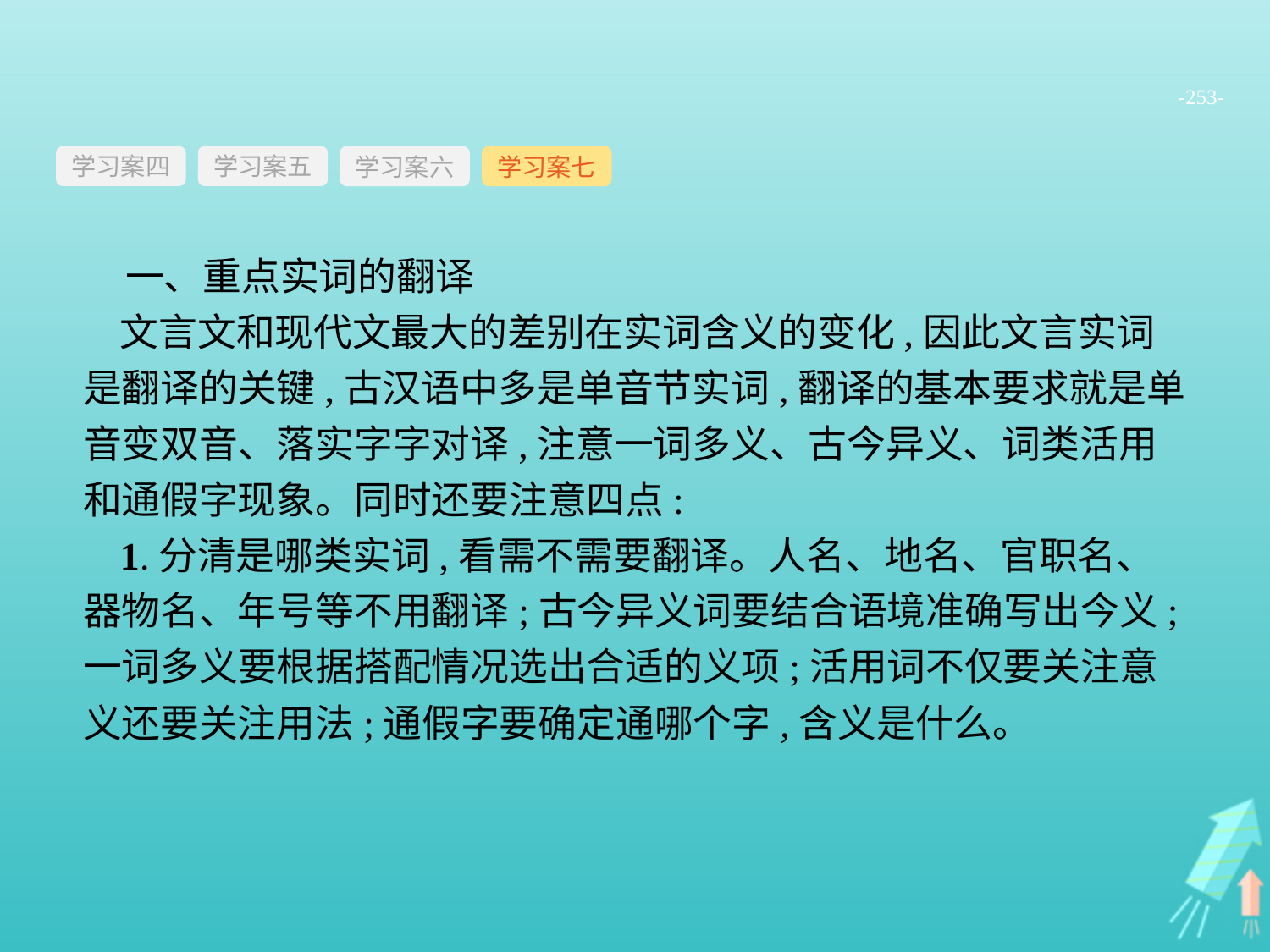

-253-
学习案四
学习案六
学习案七
学习案五
一、重点实词的翻译
文言文和现代文最大的差别在实词含义的变化,因此文言实词是翻译的关键,古汉语中多是单音节实词,翻译的基本要求就是单音变双音、落实字字对译,注意一词多义、古今异义、词类活用和通假字现象。同时还要注意四点:
1.分清是哪类实词,看需不需要翻译。人名、地名、官职名、器物名、年号等不用翻译;古今异义词要结合语境准确写出今义;一词多义要根据搭配情况选出合适的义项;活用词不仅要关注意义还要关注用法;通假字要确定通哪个字,含义是什么。